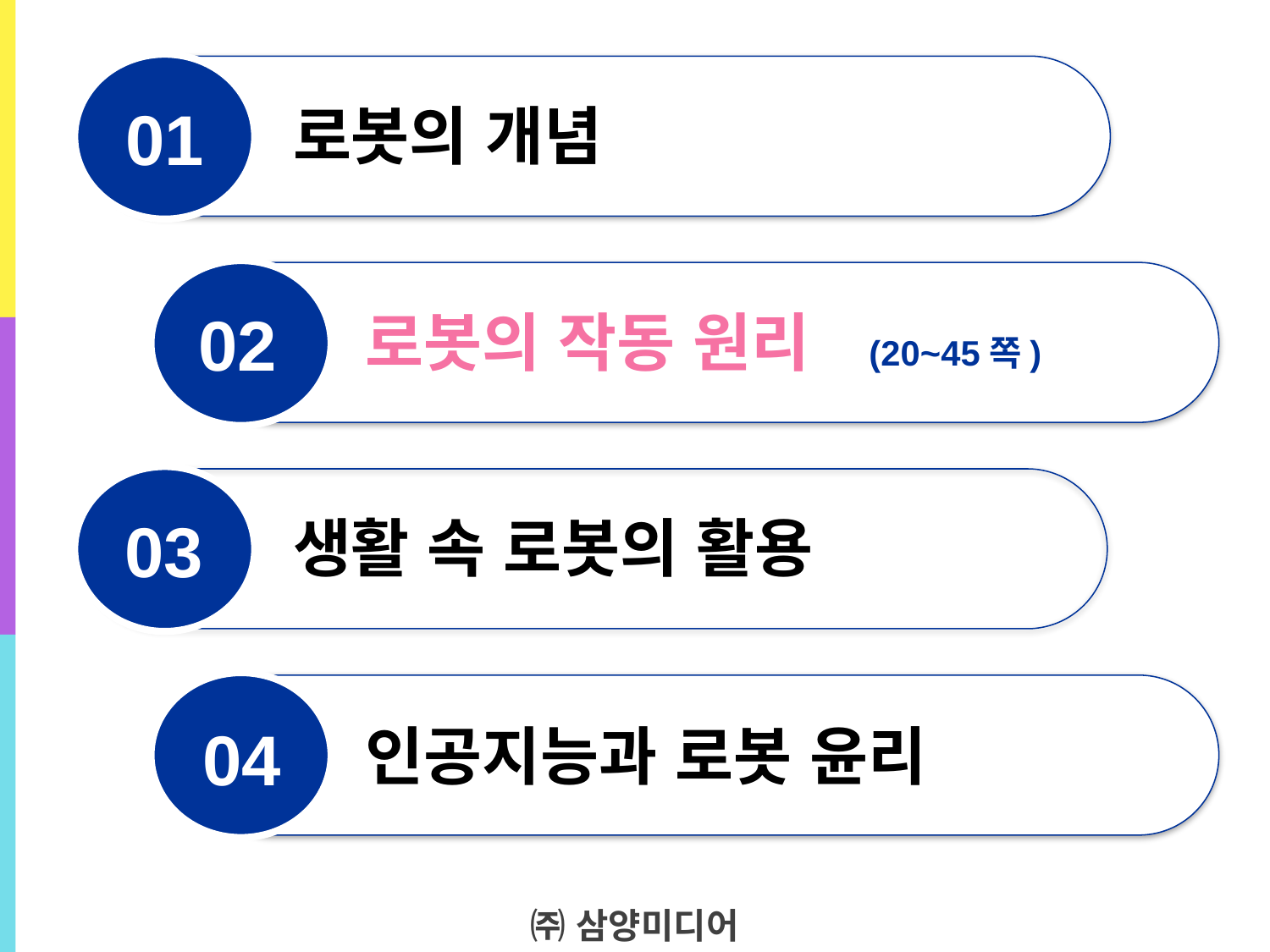

01

로봇의 개념

02

로봇의 작동 원리
(20~45쪽)

03

생활 속 로봇의 활용

04

인공지능과 로봇 윤리
㈜ 삼양미디어